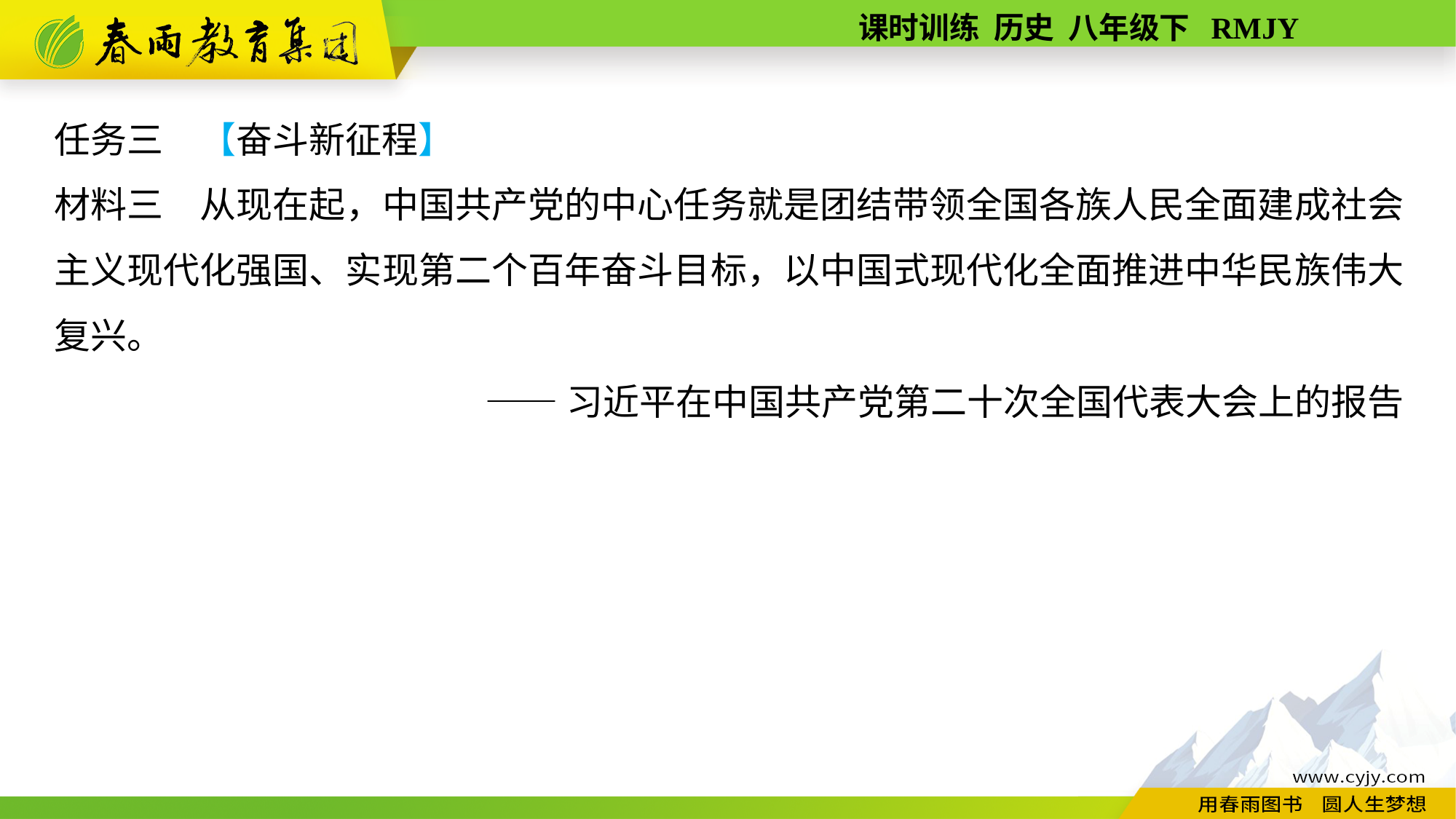

任务三　【奋斗新征程】
材料三　从现在起，中国共产党的中心任务就是团结带领全国各族人民全面建成社会主义现代化强国、实现第二个百年奋斗目标，以中国式现代化全面推进中华民族伟大复兴。
——习近平在中国共产党第二十次全国代表大会上的报告